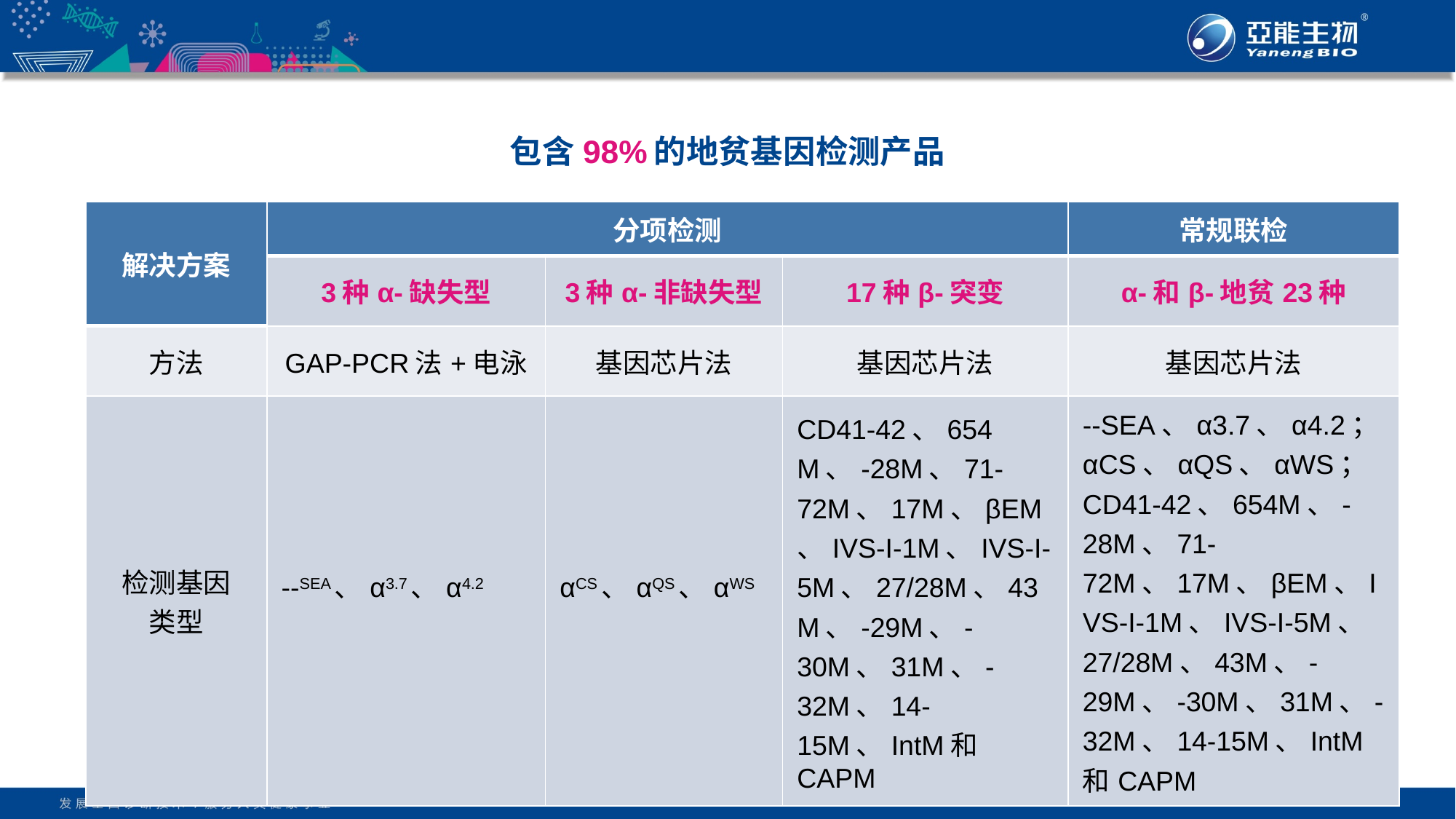

# 包含98%的地贫基因检测产品
| 解决方案 | 分项检测 |  |  | 常规联检 |
| --- | --- | --- | --- | --- |
|  | 3种α-缺失型 | 3种α-非缺失型 | 17种β-突变 | α-和β-地贫23种 |
| 方法 | GAP-PCR法+电泳 | 基因芯片法 | 基因芯片法 | 基因芯片法 |
| 检测基因 类型 | --SEA、α3.7、α4.2 | αCS、αQS、αWS | CD41-42、654M、-28M、71-72M、17M、βEM、IVS-I-1M、IVS-I-5M、27/28M、43M、-29M、-30M、31M、-32M、14-15M、IntM和CAPM | --SEA、α3.7、α4.2； αCS、αQS、αWS； CD41-42、654M、-28M、71-72M、17M、βEM、IVS-I-1M、IVS-I-5M、27/28M、43M、-29M、-30M、31M、-32M、14-15M、IntM和CAPM |